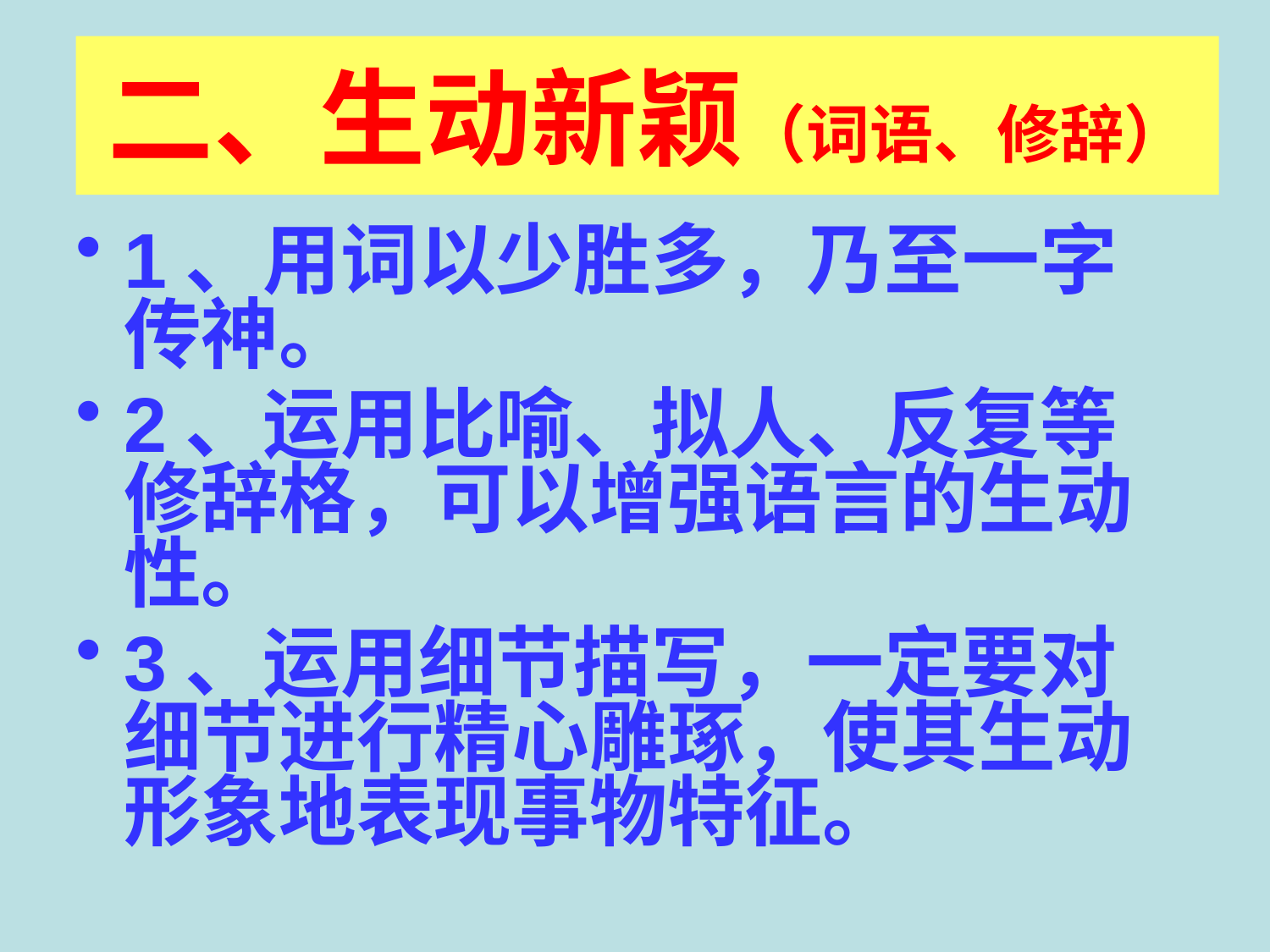

# 二、生动新颖（词语、修辞）
1、用词以少胜多，乃至一字传神。
2、运用比喻、拟人、反复等修辞格，可以增强语言的生动性。
3、运用细节描写，一定要对细节进行精心雕琢，使其生动形象地表现事物特征。